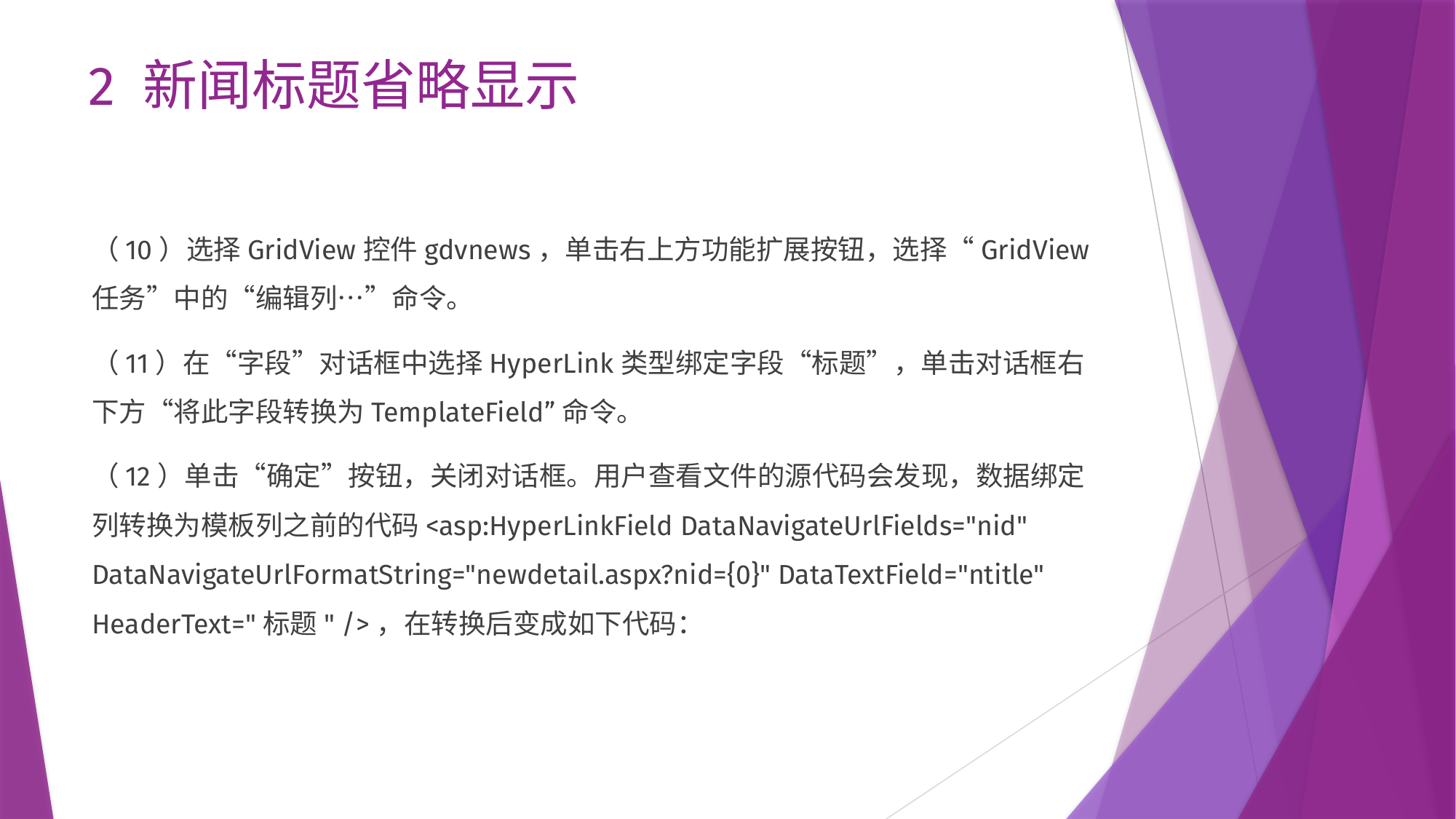

# 2 新闻标题省略显示
（10）选择GridView控件gdvnews，单击右上方功能扩展按钮，选择“GridView任务”中的“编辑列…”命令。
（11）在“字段”对话框中选择HyperLink类型绑定字段“标题”，单击对话框右下方“将此字段转换为TemplateField”命令。
（12）单击“确定”按钮，关闭对话框。用户查看文件的源代码会发现，数据绑定列转换为模板列之前的代码<asp:HyperLinkField DataNavigateUrlFields="nid" DataNavigateUrlFormatString="newdetail.aspx?nid={0}" DataTextField="ntitle" HeaderText="标题" />，在转换后变成如下代码：